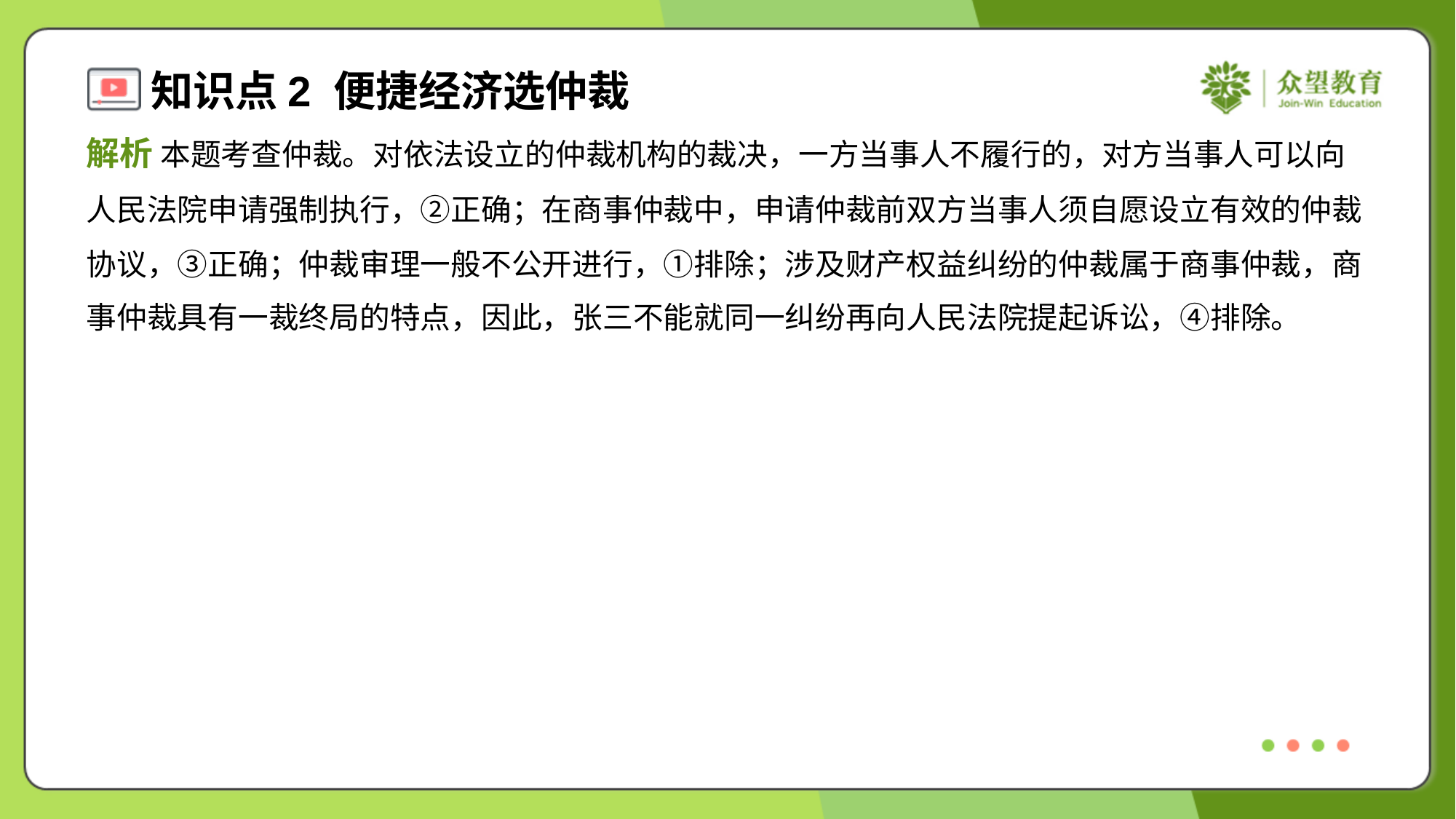

解析 本题考查仲裁。对依法设立的仲裁机构的裁决，一方当事人不履行的，对方当事人可以向
人民法院申请强制执行，②正确；在商事仲裁中，申请仲裁前双方当事人须自愿设立有效的仲裁
协议，③正确；仲裁审理一般不公开进行，①排除；涉及财产权益纠纷的仲裁属于商事仲裁，商
事仲裁具有一裁终局的特点，因此，张三不能就同一纠纷再向人民法院提起诉讼，④排除。